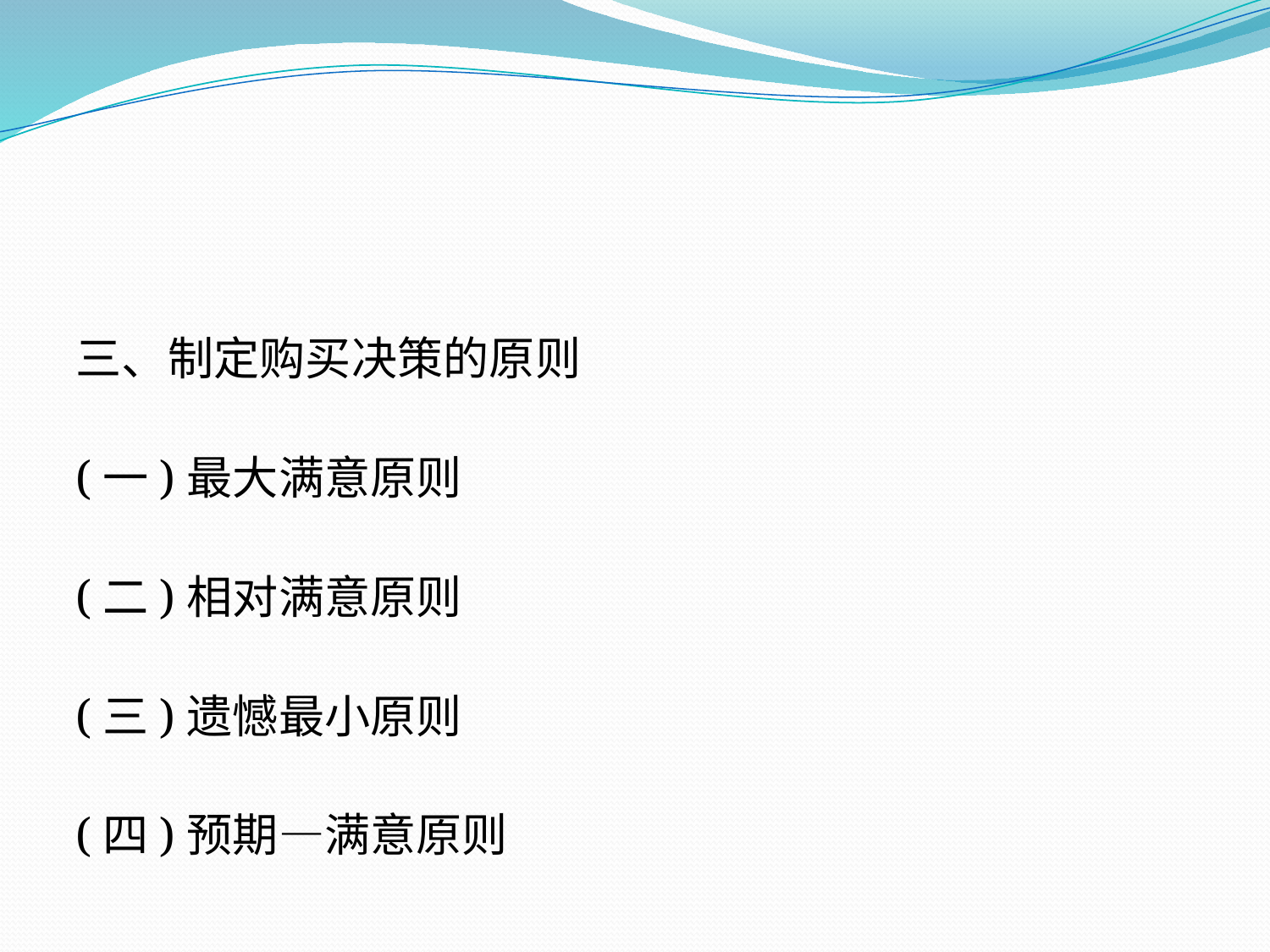

三、制定购买决策的原则
(一)最大满意原则
(二)相对满意原则
(三)遗憾最小原则
(四)预期—满意原则